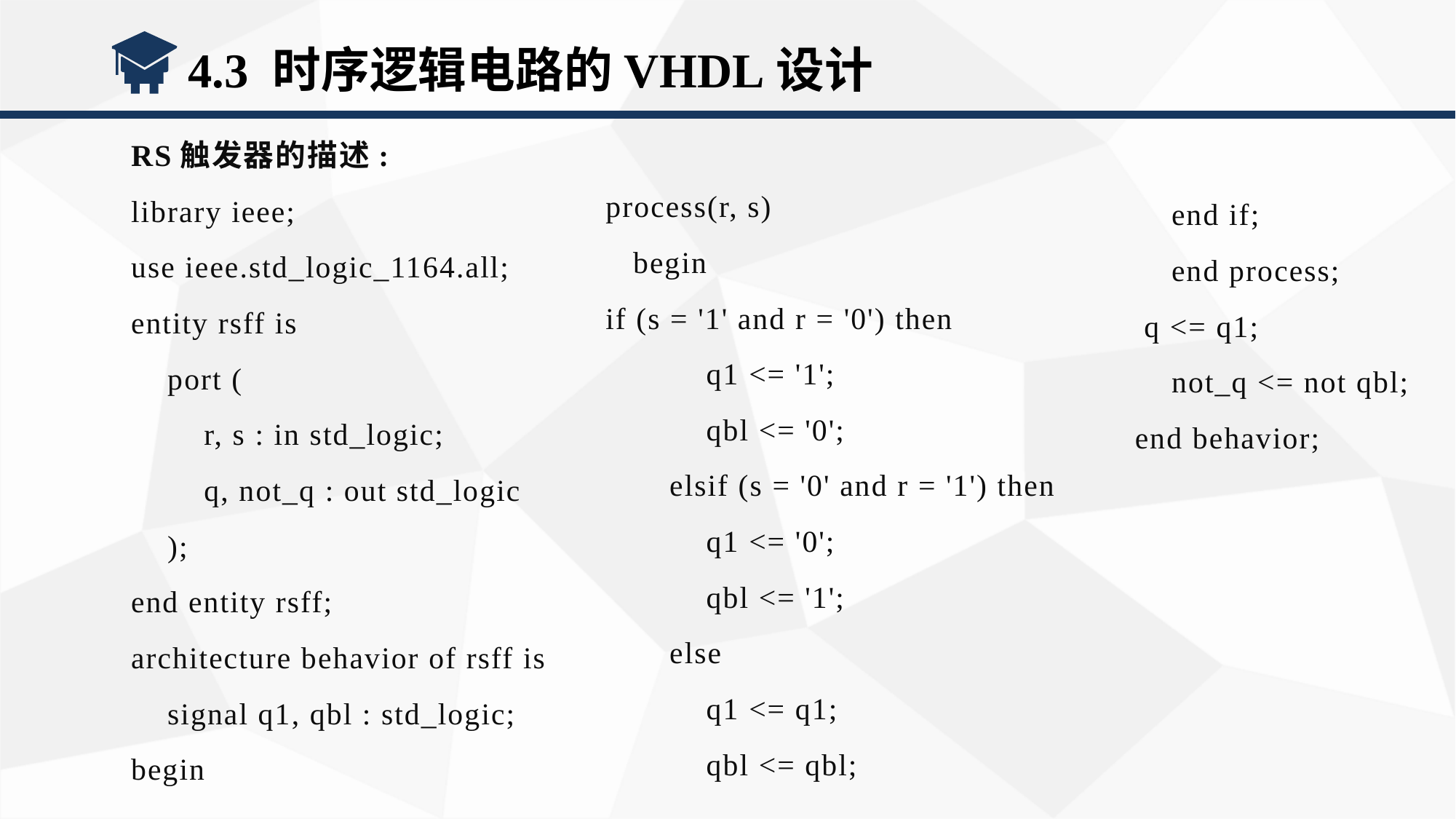

4.3 时序逻辑电路的VHDL设计

RS触发器的描述:
library ieee;
use ieee.std_logic_1164.all;
entity rsff is
    port (
        r, s : in std_logic;
        q, not_q : out std_logic
    );
end entity rsff;
architecture behavior of rsff is
    signal q1, qbl : std_logic;
begin

 process(r, s)
    begin
 if (s = '1' and r = '0') then
            q1 <= '1';
            qbl <= '0';
        elsif (s = '0' and r = '1') then
            q1 <= '0';
            qbl <= '1';
        else
            q1 <= q1;
            qbl <= qbl;

    end if;
    end process;
 q <= q1;
    not_q <= not qbl;
end behavior;